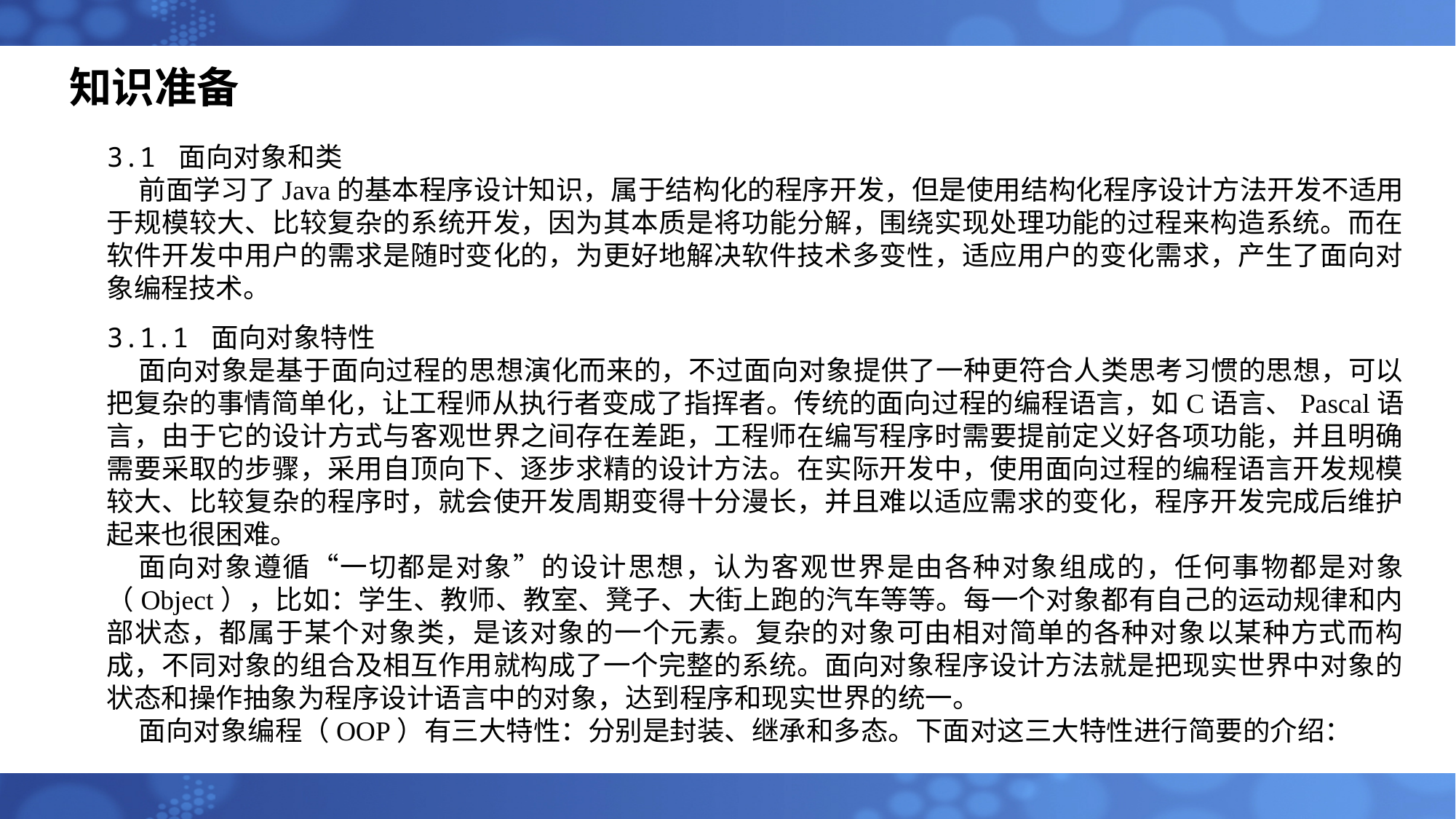

# 知识准备
3.1 面向对象和类
前面学习了Java的基本程序设计知识，属于结构化的程序开发，但是使用结构化程序设计方法开发不适用于规模较大、比较复杂的系统开发，因为其本质是将功能分解，围绕实现处理功能的过程来构造系统。而在软件开发中用户的需求是随时变化的，为更好地解决软件技术多变性，适应用户的变化需求，产生了面向对象编程技术。
3.1.1 面向对象特性
面向对象是基于面向过程的思想演化而来的，不过面向对象提供了一种更符合人类思考习惯的思想，可以把复杂的事情简单化，让工程师从执行者变成了指挥者。传统的面向过程的编程语言，如C语言、Pascal语言，由于它的设计方式与客观世界之间存在差距，工程师在编写程序时需要提前定义好各项功能，并且明确需要采取的步骤，采用自顶向下、逐步求精的设计方法。在实际开发中，使用面向过程的编程语言开发规模较大、比较复杂的程序时，就会使开发周期变得十分漫长，并且难以适应需求的变化，程序开发完成后维护起来也很困难。
面向对象遵循“一切都是对象”的设计思想，认为客观世界是由各种对象组成的，任何事物都是对象（Object），比如：学生、教师、教室、凳子、大街上跑的汽车等等。每一个对象都有自己的运动规律和内部状态，都属于某个对象类，是该对象的一个元素。复杂的对象可由相对简单的各种对象以某种方式而构成，不同对象的组合及相互作用就构成了一个完整的系统。面向对象程序设计方法就是把现实世界中对象的状态和操作抽象为程序设计语言中的对象，达到程序和现实世界的统一。
面向对象编程（OOP）有三大特性：分别是封装、继承和多态。下面对这三大特性进行简要的介绍：